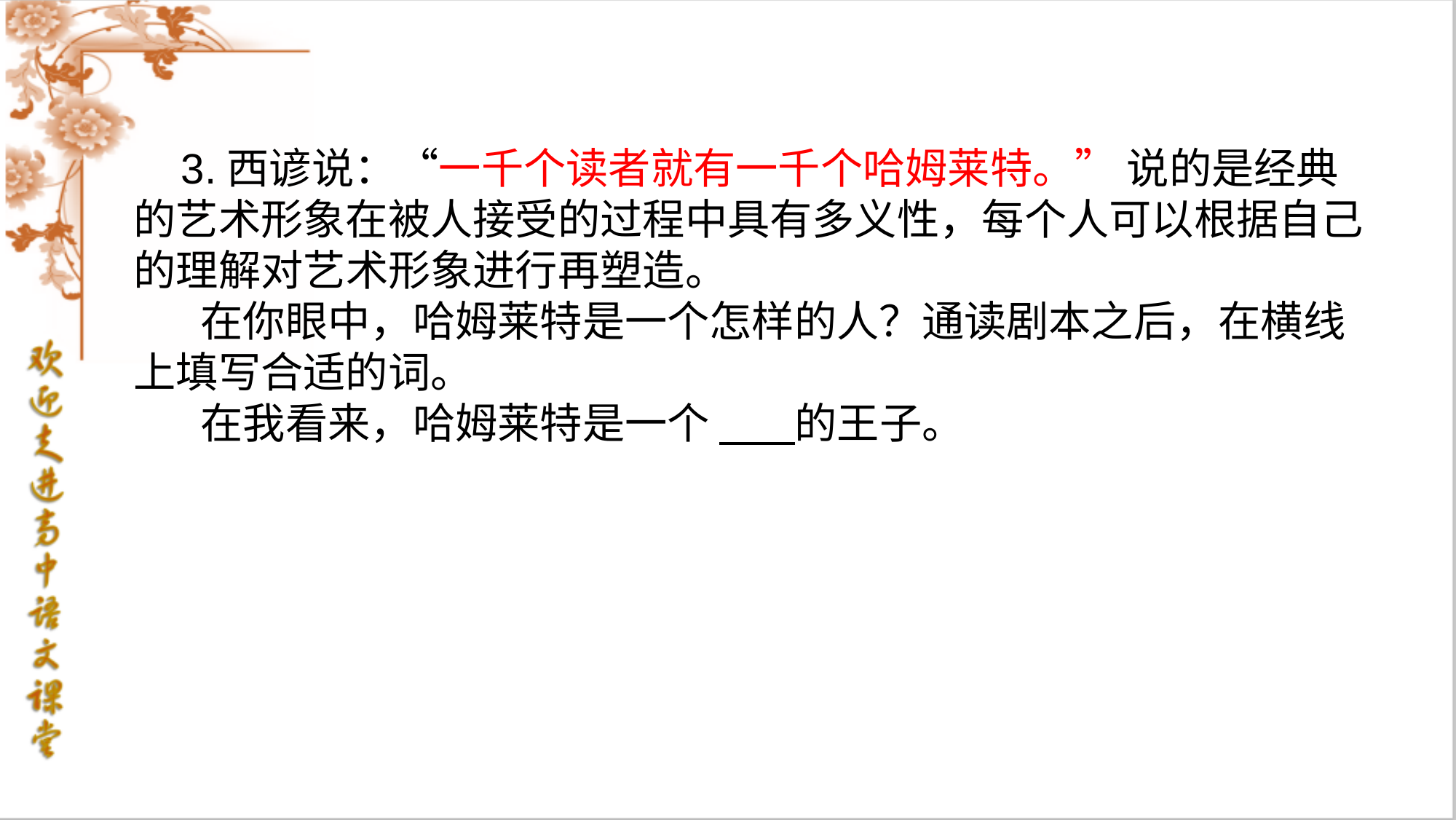

3.西谚说：“一千个读者就有一千个哈姆莱特。” 说的是经典的艺术形象在被人接受的过程中具有多义性，每个人可以根据自己的理解对艺术形象进行再塑造。
      在你眼中，哈姆莱特是一个怎样的人？通读剧本之后，在横线上填写合适的词。
      在我看来，哈姆莱特是一个         的王子。